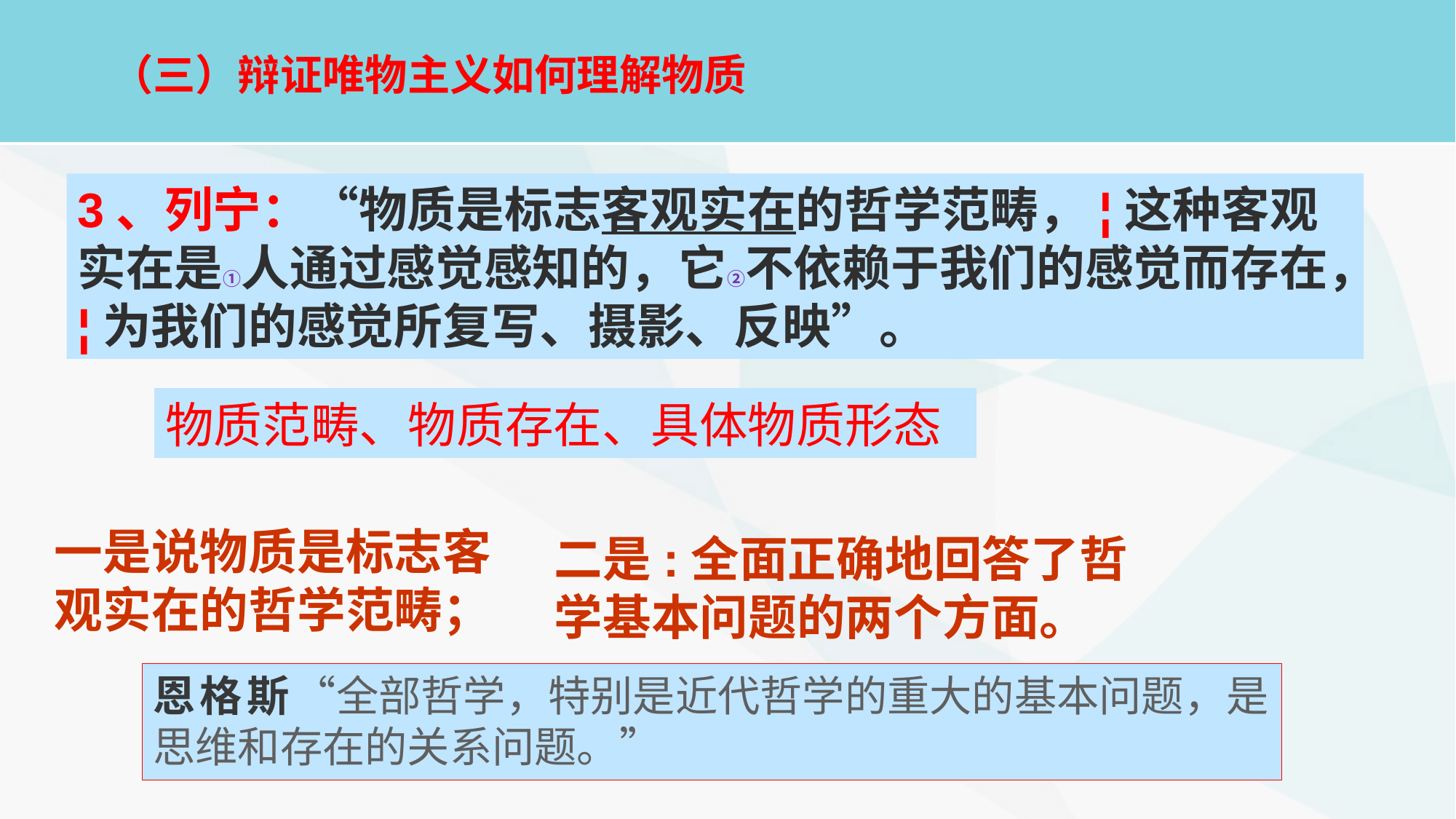

# （三）辩证唯物主义如何理解物质
3、列宁：“物质是标志客观实在的哲学范畴，¦这种客观实在是①人通过感觉感知的，它②不依赖于我们的感觉而存在，¦为我们的感觉所复写、摄影、反映”。
物质范畴、物质存在、具体物质形态
一是说物质是标志客观实在的哲学范畴；
二是:全面正确地回答了哲学基本问题的两个方面。
恩格斯“全部哲学，特别是近代哲学的重大的基本问题，是思维和存在的关系问题。”